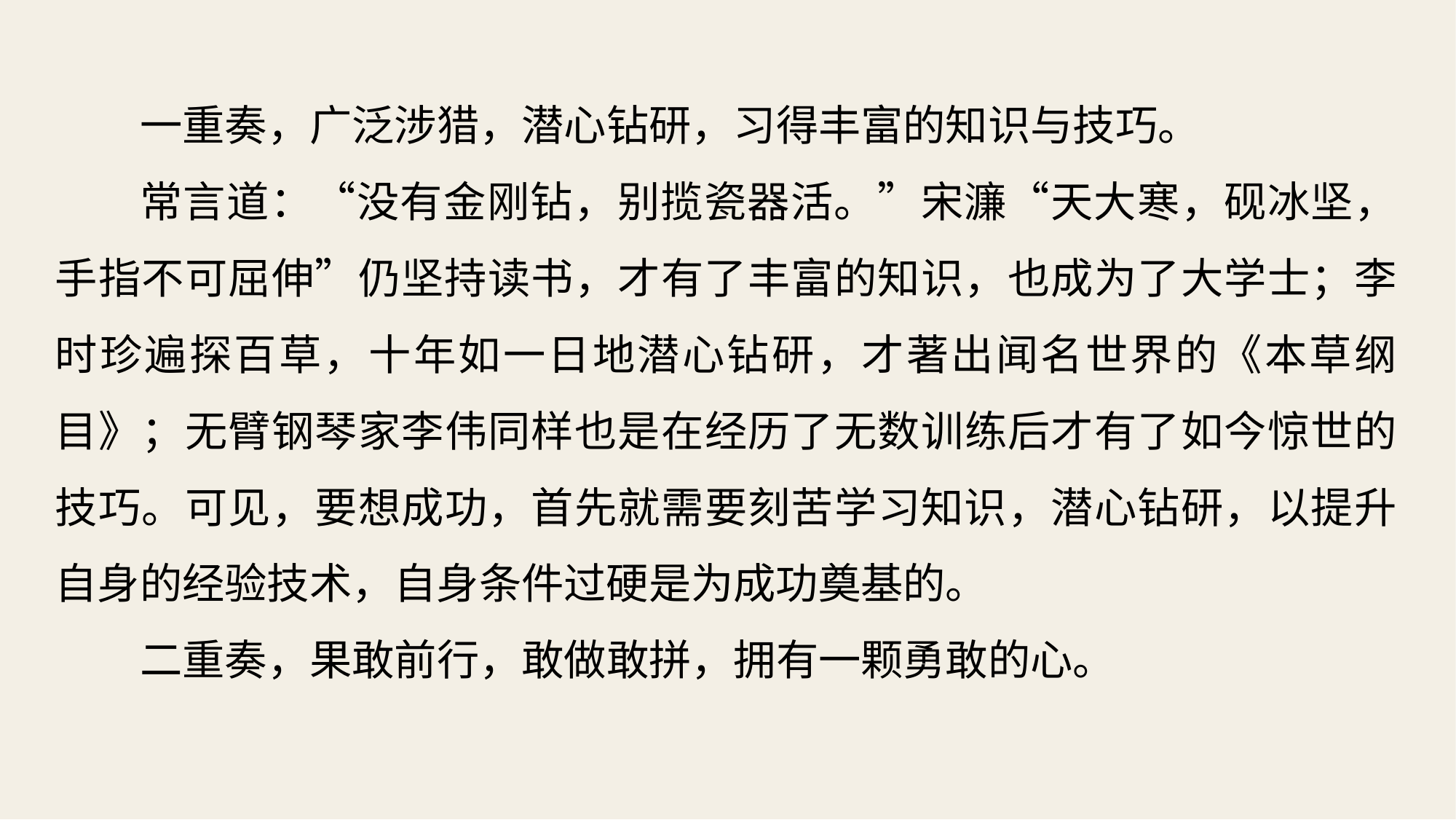

一重奏，广泛涉猎，潜心钻研，习得丰富的知识与技巧。
常言道：“没有金刚钻，别揽瓷器活。”宋濂“天大寒，砚冰坚，手指不可屈伸”仍坚持读书，才有了丰富的知识，也成为了大学士；李时珍遍探百草，十年如一日地潜心钻研，才著出闻名世界的《本草纲目》；无臂钢琴家李伟同样也是在经历了无数训练后才有了如今惊世的技巧。可见，要想成功，首先就需要刻苦学习知识，潜心钻研，以提升自身的经验技术，自身条件过硬是为成功奠基的。
二重奏，果敢前行，敢做敢拼，拥有一颗勇敢的心。